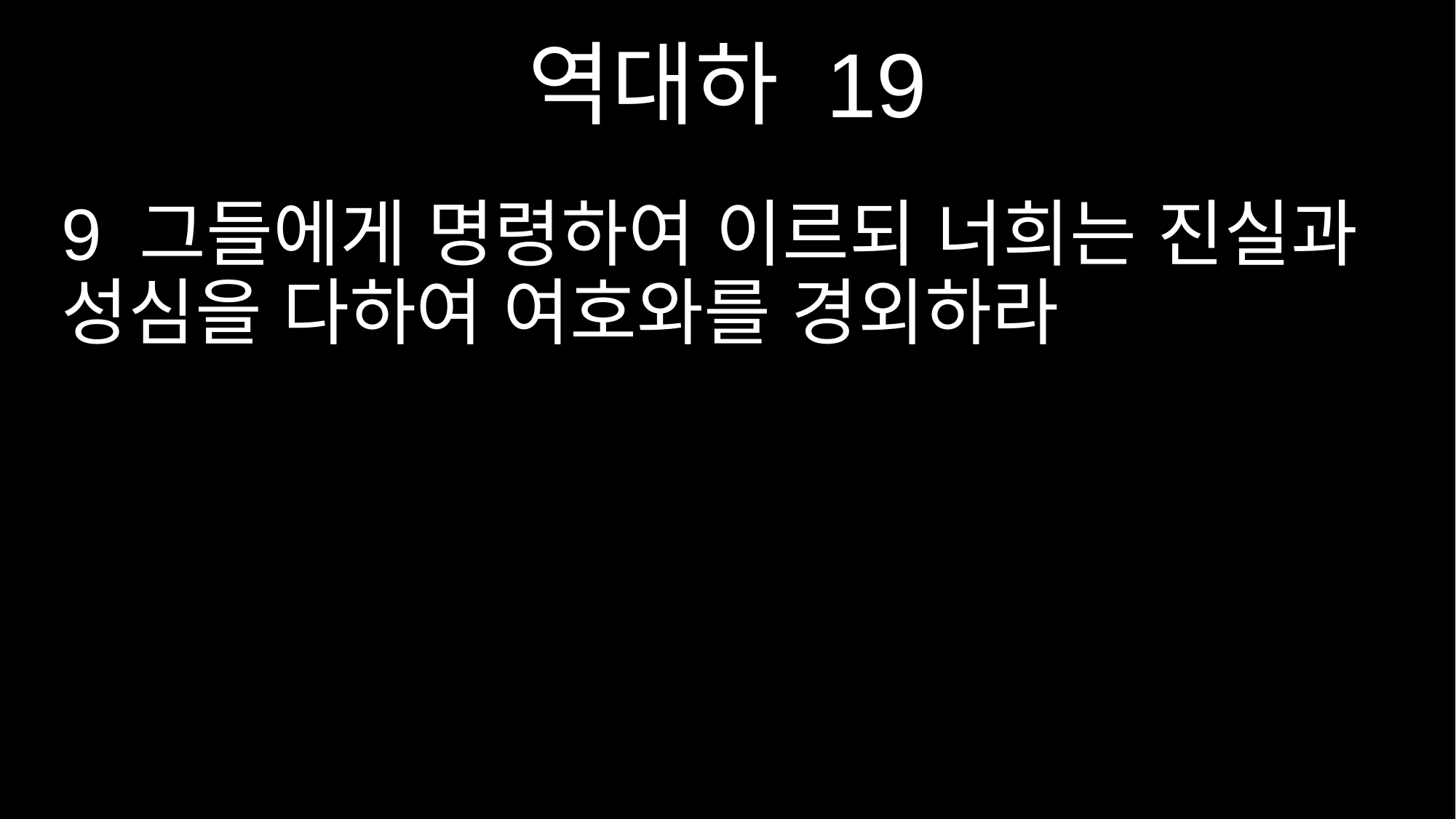

역대하 19
9 그들에게 명령하여 이르되 너희는 진실과 성심을 다하여 여호와를 경외하라